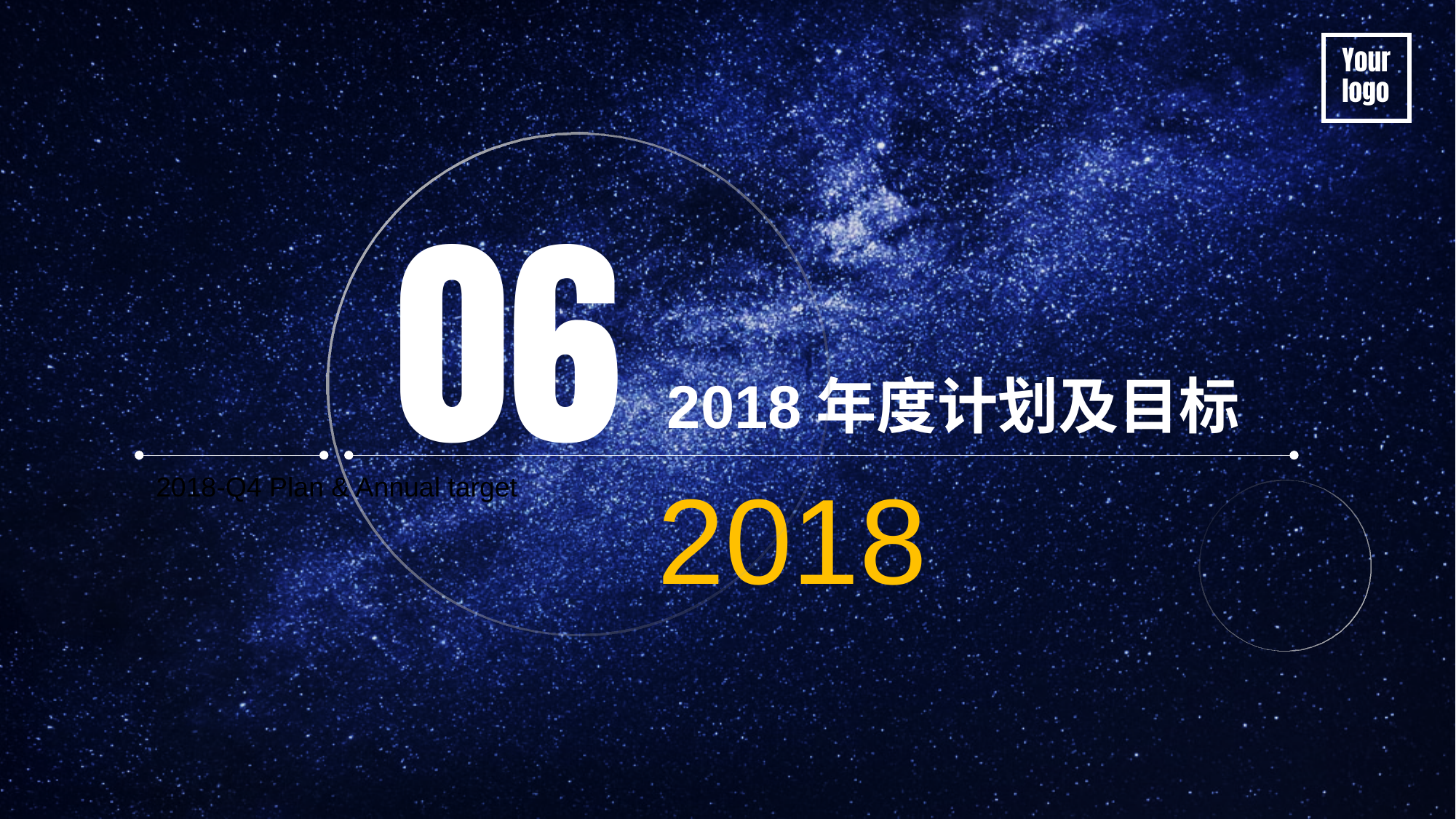

06
2018年度计划及目标
2018
2018-Q4 Plan & Annual target

.